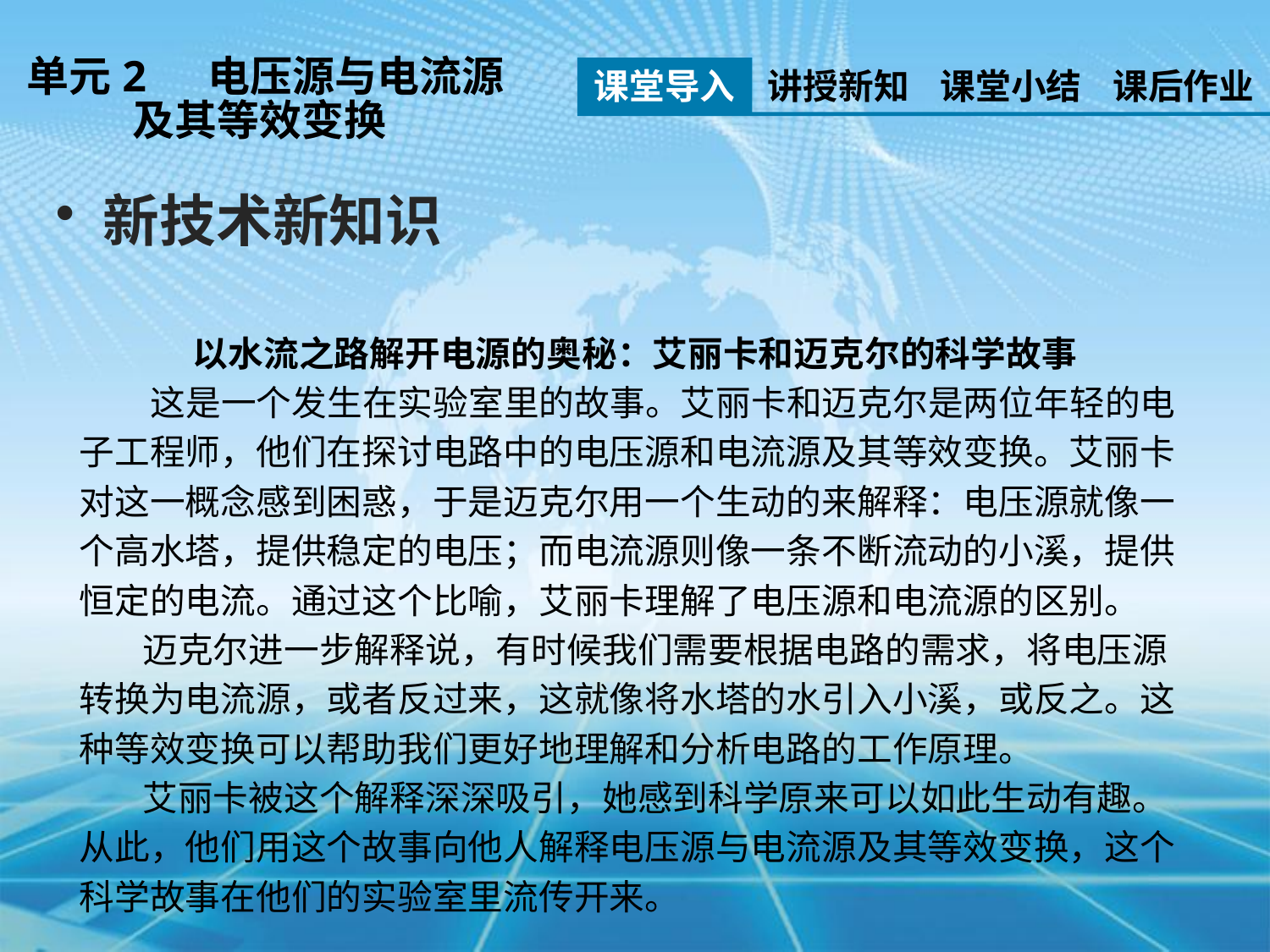

单元2  电压源与电流源
          及其等效变换
课堂导入
讲授新知
课堂小结
课后作业

新技术新知识
以水流之路解开电源的奥秘：艾丽卡和迈克尔的科学故事
        这是一个发生在实验室里的故事。艾丽卡和迈克尔是两位年轻的电子工程师，他们在探讨电路中的电压源和电流源及其等效变换。艾丽卡对这一概念感到困惑，于是迈克尔用一个生动的来解释：电压源就像一个高水塔，提供稳定的电压；而电流源则像一条不断流动的小溪，提供恒定的电流。通过这个比喻，艾丽卡理解了电压源和电流源的区别。
       迈克尔进一步解释说，有时候我们需要根据电路的需求，将电压源转换为电流源，或者反过来，这就像将水塔的水引入小溪，或反之。这种等效变换可以帮助我们更好地理解和分析电路的工作原理。
       艾丽卡被这个解释深深吸引，她感到科学原来可以如此生动有趣。从此，他们用这个故事向他人解释电压源与电流源及其等效变换，这个科学故事在他们的实验室里流传开来。